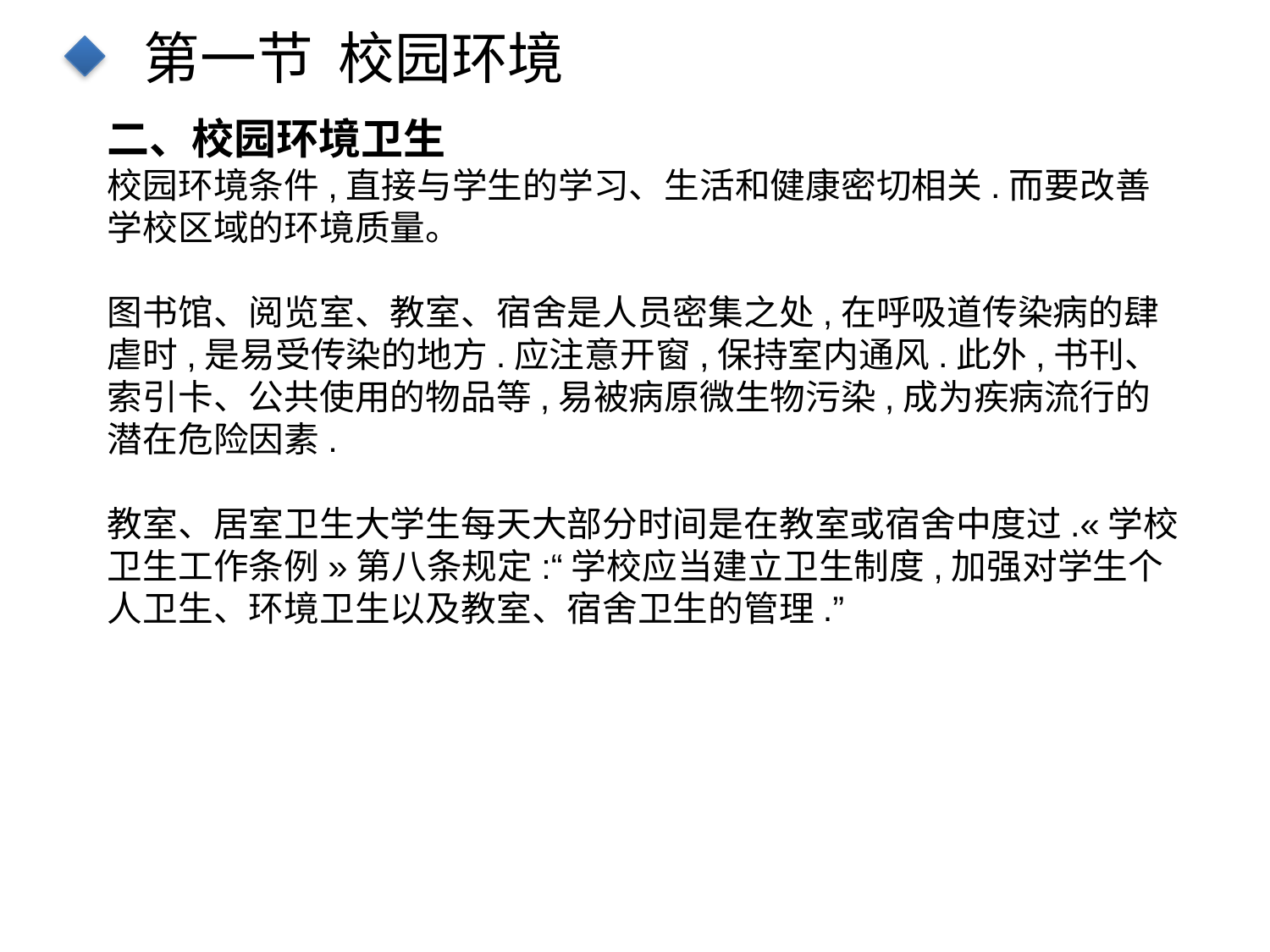

第一节  校园环境

二、校园环境卫生
校园环境条件,直接与学生的学习、生活和健康密切相关.而要改善学校区域的环境质量。

图书馆、阅览室、教室、宿舍是人员密集之处,在呼吸道传染病的肆虐时,是易受传染的地方.应注意开窗,保持室内通风.此外,书刊、索引卡、公共使用的物品等,易被病原微生物污染,成为疾病流行的潜在危险因素.

教室、居室卫生大学生每天大部分时间是在教室或宿舍中度过.«学校卫生工作条例»第八条规定:“学校应当建立卫生制度,加强对学生个人卫生、环境卫生以及教室、宿舍卫生的管理.”
点击添加文本
点击添加文本
点击添加文本
点击添加文本